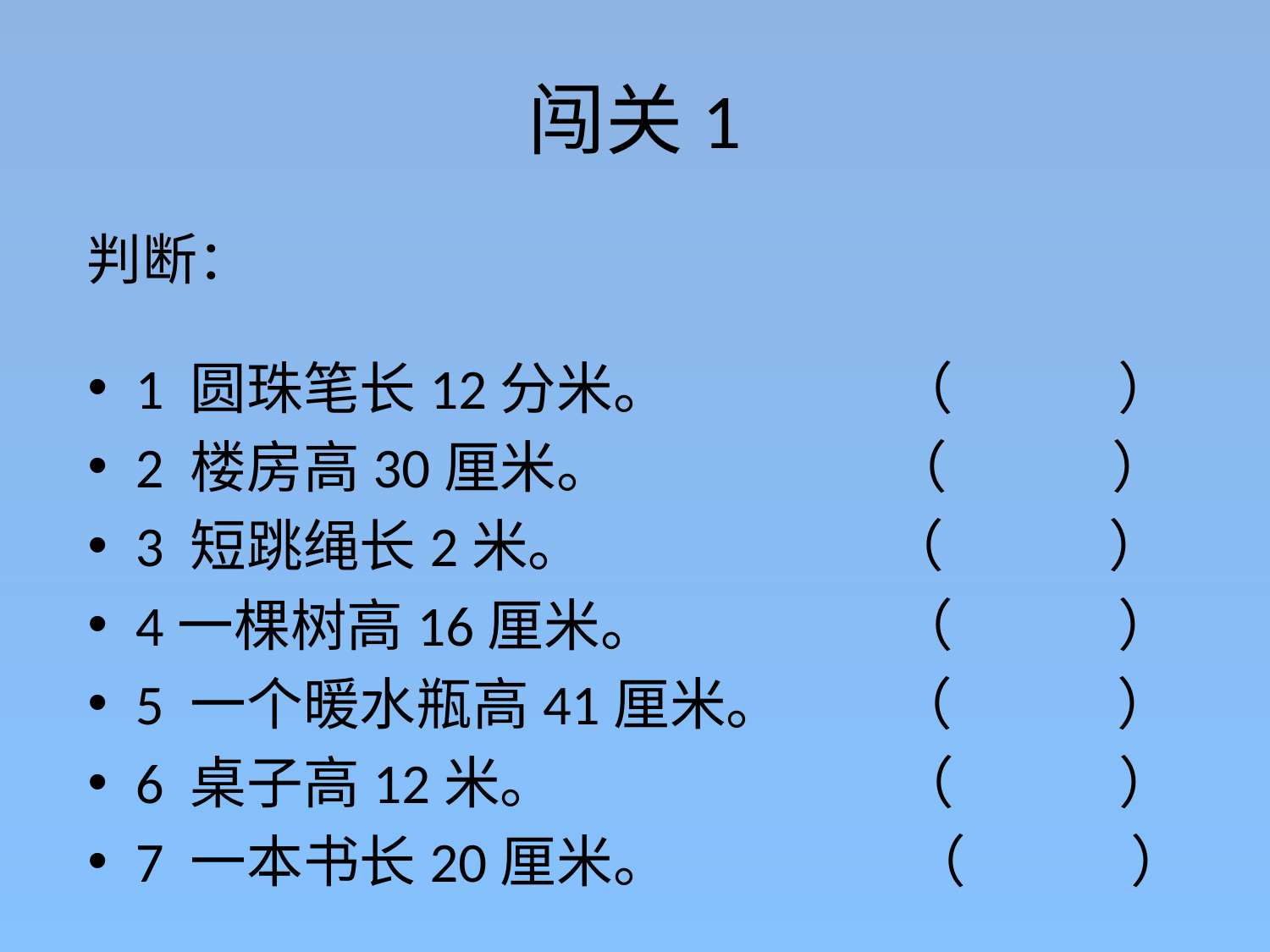

# 闯关1

判断：

1 圆珠笔长12分米。                  （             ）
2 楼房高30厘米。                      （             ）
3 短跳绳长2米。                        （             ）
4一棵树高16厘米。                   （             ）
5 一个暖水瓶高41厘米。         （             ）
6 桌子高12米。                           （             ）
7 一本书长20厘米。                   （             ）